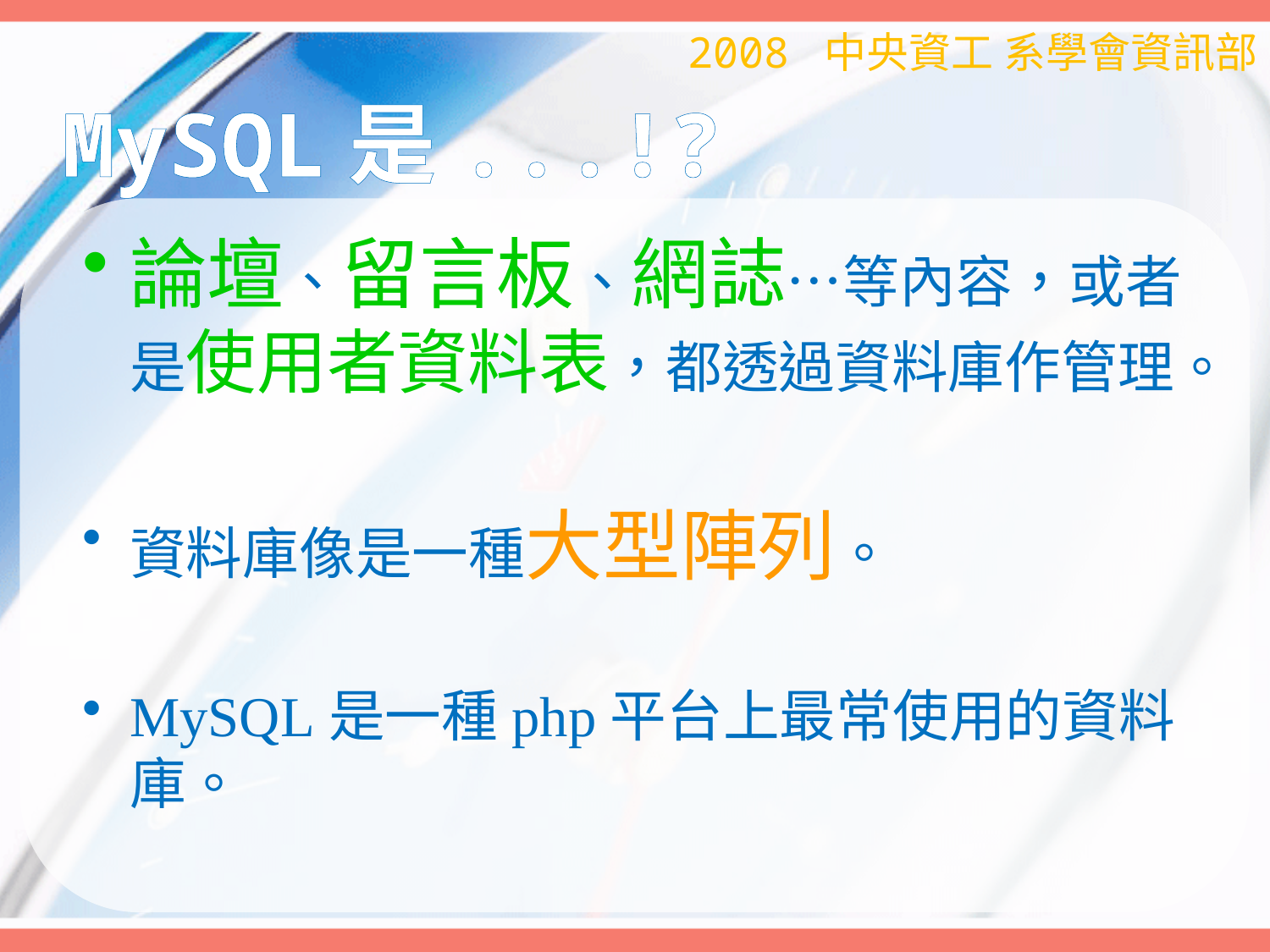

2008 中央資工 系學會資訊部
# MySQL是...!?

論壇、留言板、網誌…等內容，或者是使用者資料表，都透過資料庫作管理。

資料庫像是一種大型陣列。

MySQL是一種php平台上最常使用的資料庫。